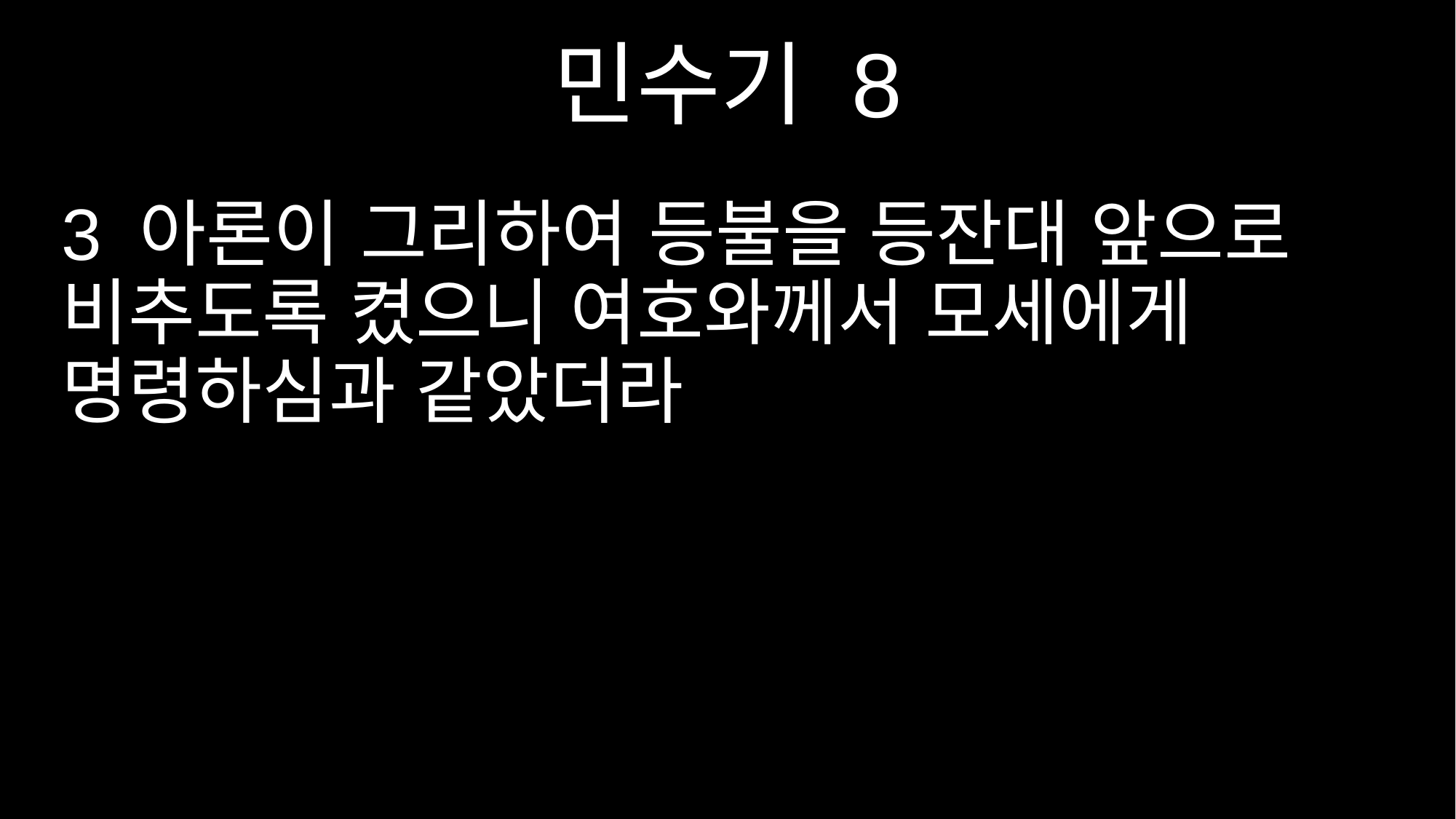

민수기 8
3 아론이 그리하여 등불을 등잔대 앞으로 비추도록 켰으니 여호와께서 모세에게 명령하심과 같았더라